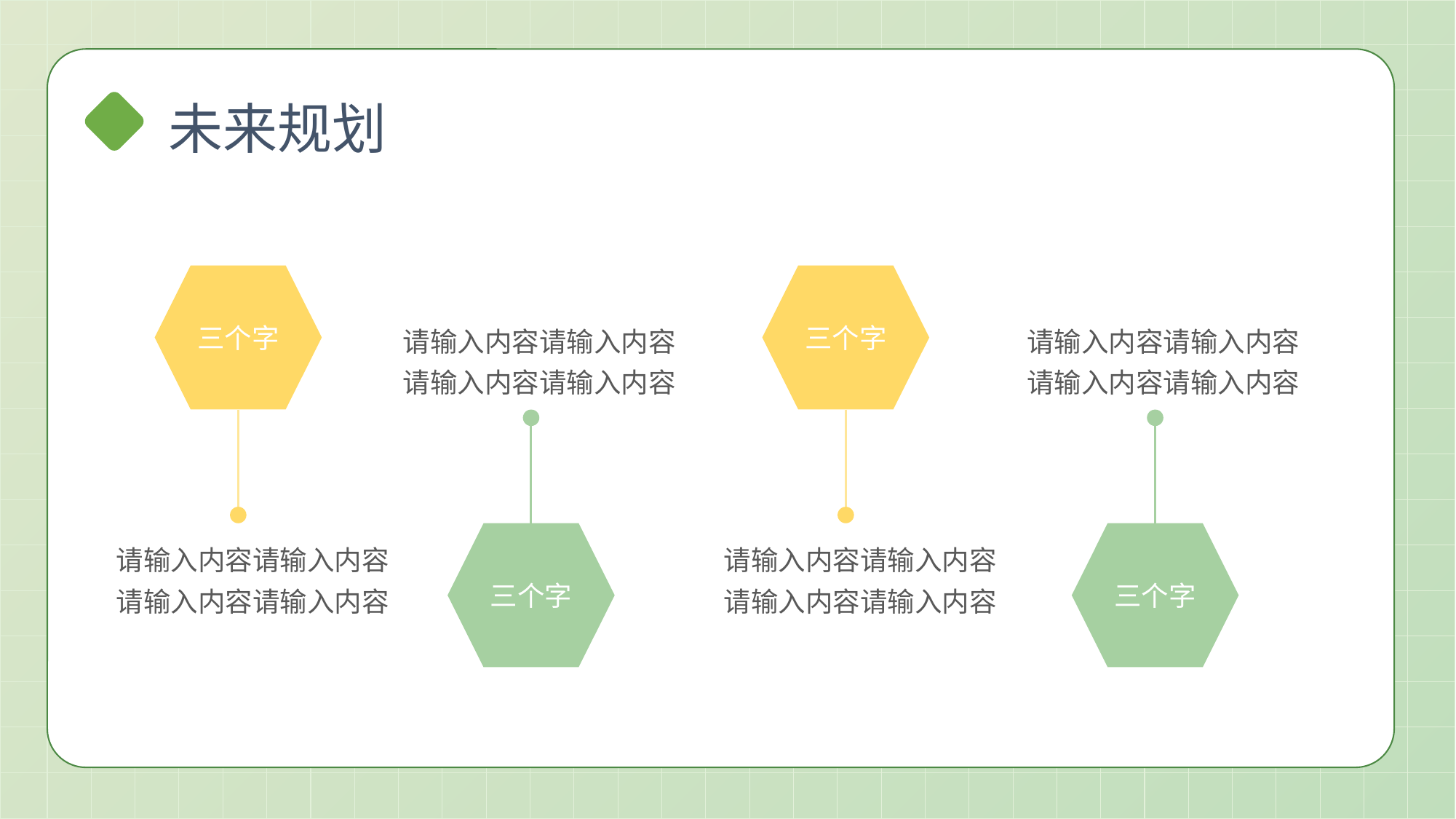

未来规划

三个字

请输入内容请输入内容
请输入内容请输入内容
三个字

请输入内容请输入内容
请输入内容请输入内容
请输入内容请输入内容
请输入内容请输入内容
三个字

请输入内容请输入内容
请输入内容请输入内容
三个字